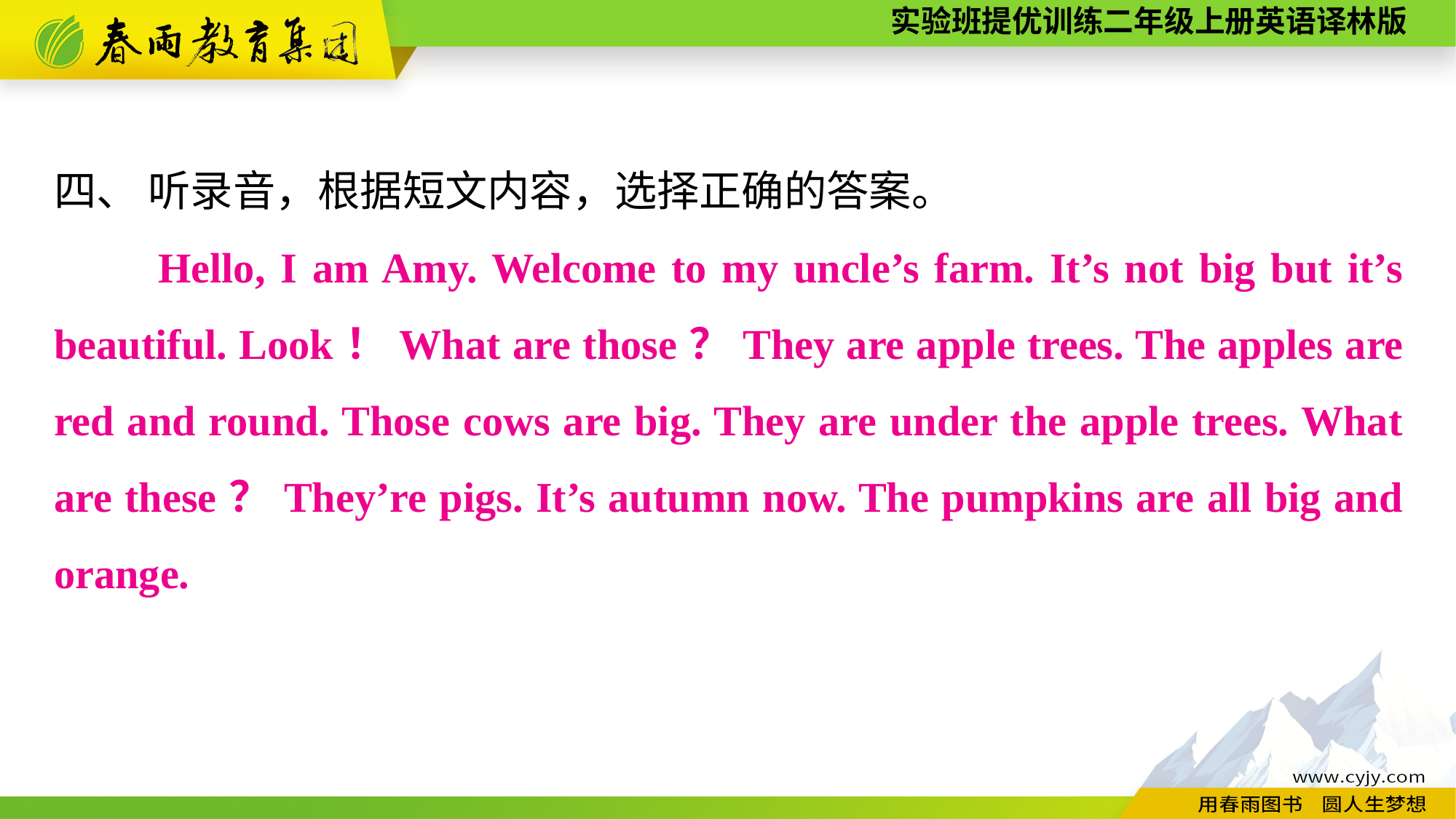

四、 听录音，根据短文内容，选择正确的答案。
　　Hello, I am Amy. Welcome to my uncle’s farm. It’s not big but it’s beautiful. Look！What are those？They are apple trees. The apples are red and round. Those cows are big. They are under the apple trees. What are these？They’re pigs. It’s autumn now. The pumpkins are all big and orange.